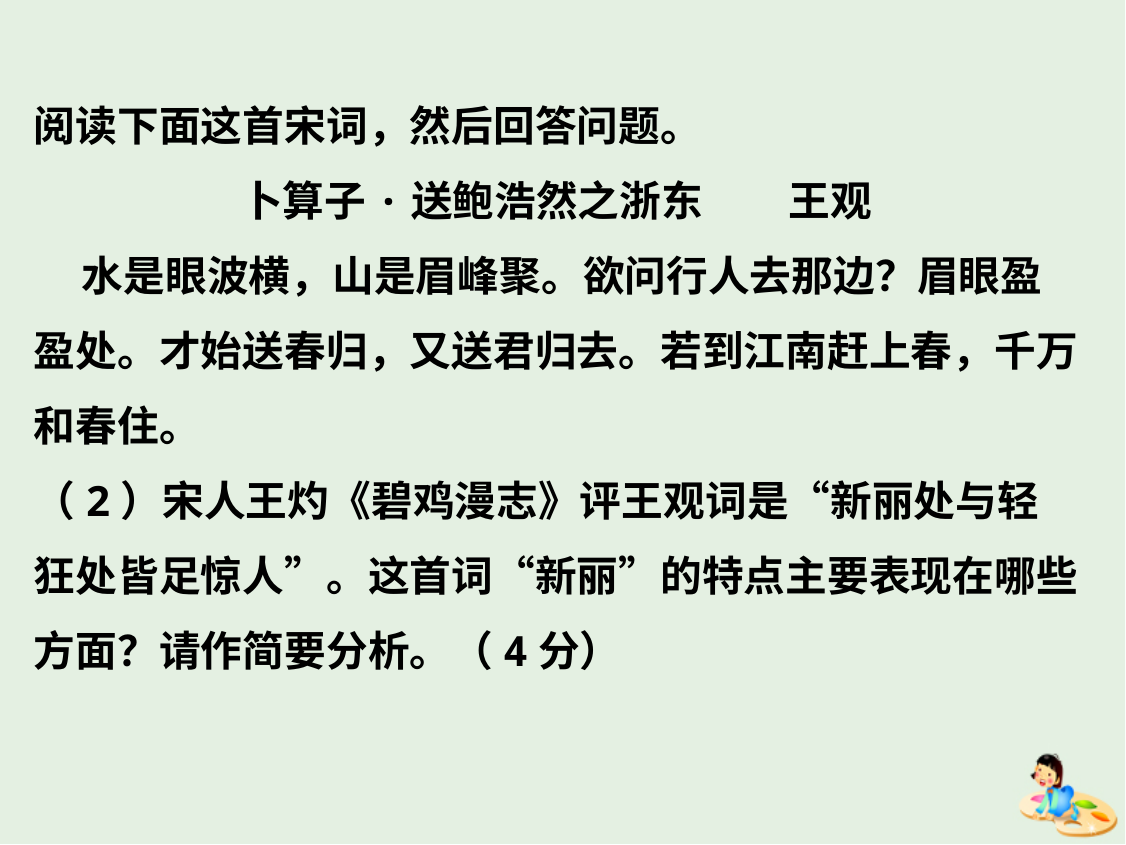

阅读下面这首宋词，然后回答问题。
卜算子·送鲍浩然之浙东         王观
    水是眼波横，山是眉峰聚。欲问行人去那边？眉眼盈盈处。才始送春归，又送君归去。若到江南赶上春，千万和春住。
（2）宋人王灼《碧鸡漫志》评王观词是“新丽处与轻狂处皆足惊人”。这首词“新丽”的特点主要表现在哪些方面？请作简要分析。（4分）